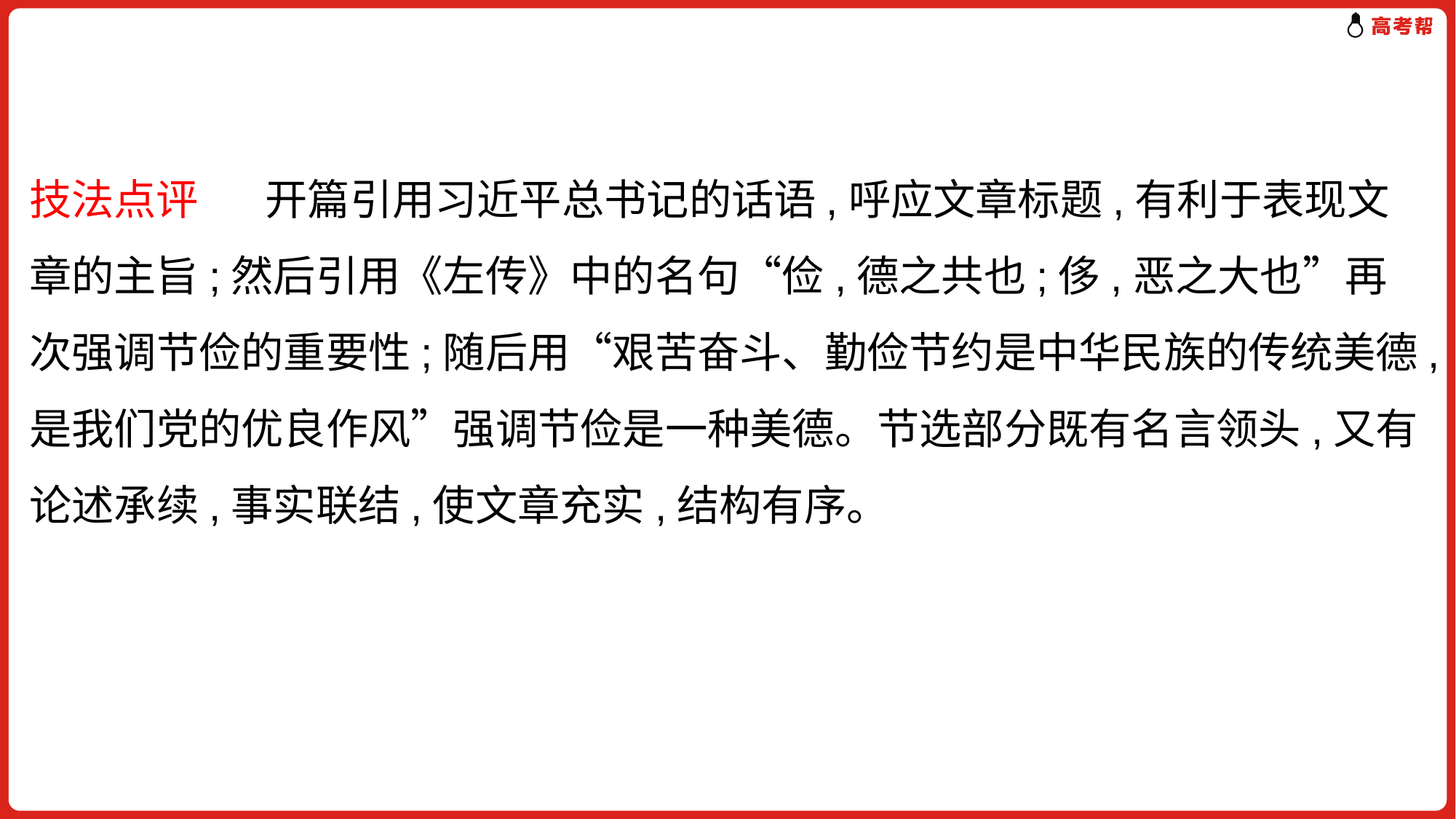

技法点评       开篇引用习近平总书记的话语,呼应文章标题,有利于表现文章的主旨;然后引用《左传》中的名句“俭,德之共也;侈,恶之大也”再次强调节俭的重要性;随后用“艰苦奋斗、勤俭节约是中华民族的传统美德,是我们党的优良作风”强调节俭是一种美德。节选部分既有名言领头,又有论述承续,事实联结,使文章充实,结构有序。